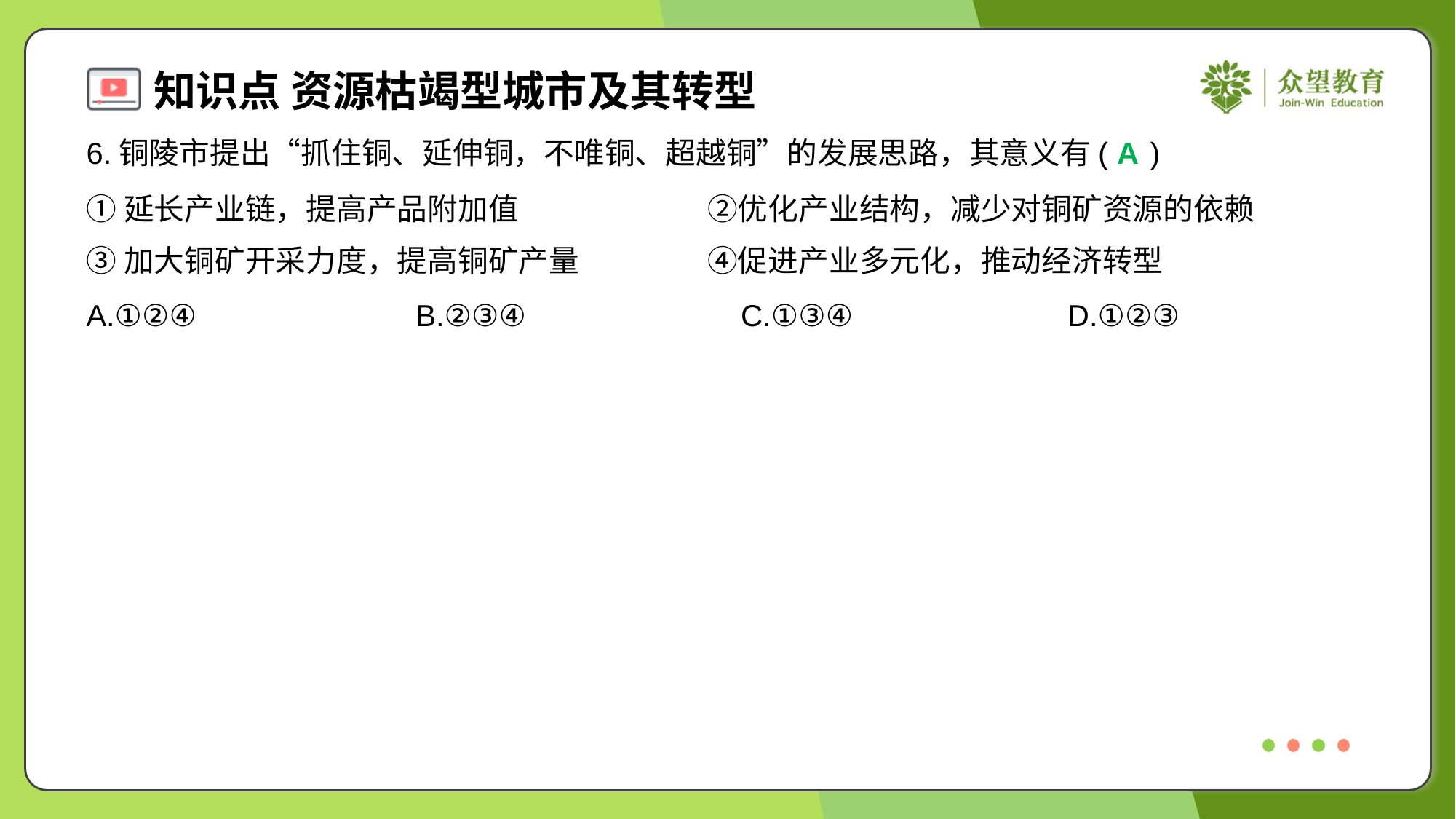

6.铜陵市提出“抓住铜、延伸铜，不唯铜、超越铜”的发展思路，其意义有(     )
A
①延长产业链，提高产品附加值	②优化产业结构，减少对铜矿资源的依赖
③加大铜矿开采力度，提高铜矿产量	④促进产业多元化，推动经济转型
A.①②④	B.②③④	C.①③④	D.①②③